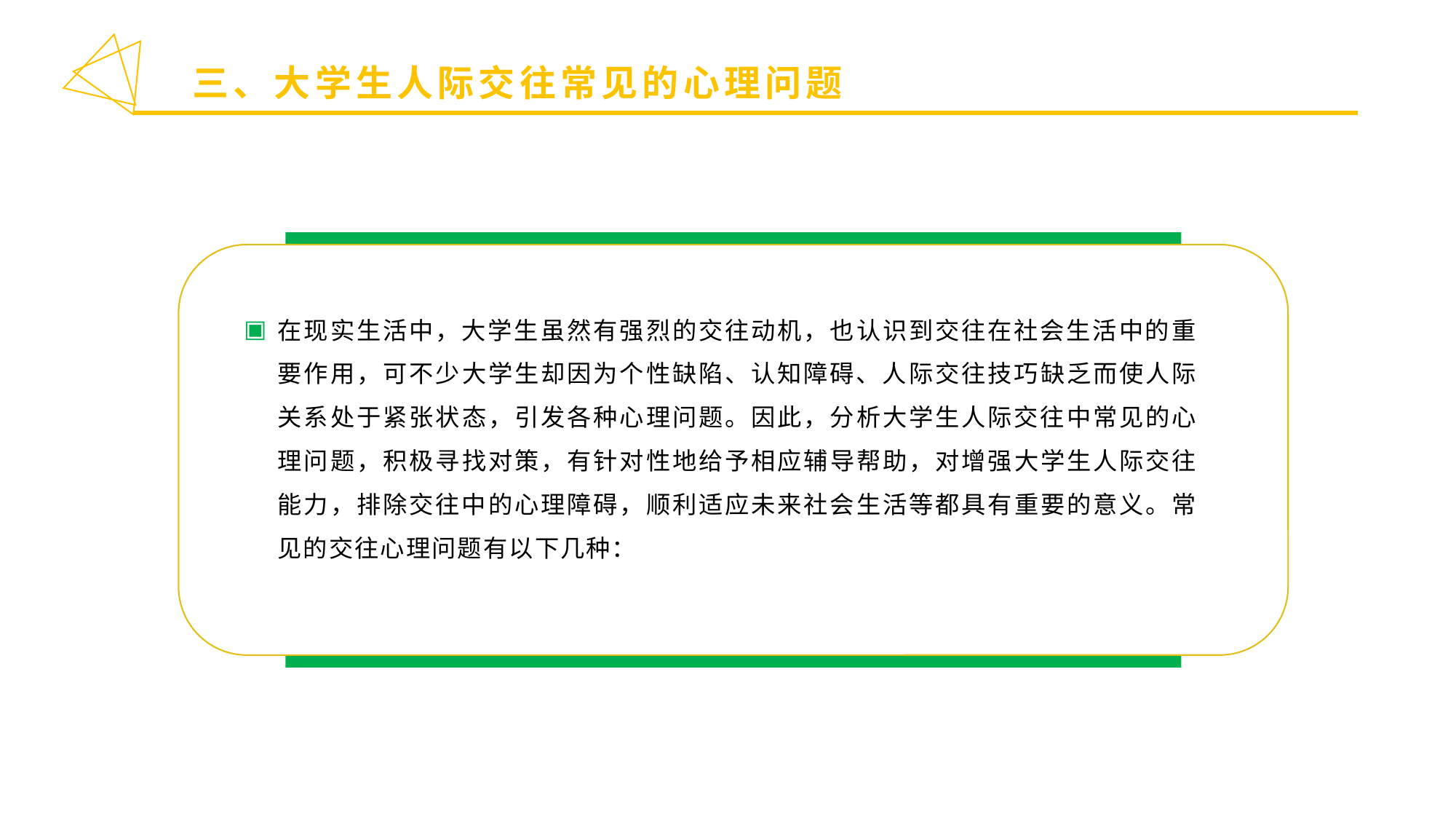

三、大学生人际交往常见的心理问题

在现实生活中，大学生虽然有强烈的交往动机，也认识到交往在社会生活中的重要作用，可不少大学生却因为个性缺陷、认知障碍、人际交往技巧缺乏而使人际关系处于紧张状态，引发各种心理问题。因此，分析大学生人际交往中常见的心理问题，积极寻找对策，有针对性地给予相应辅导帮助，对增强大学生人际交往能力，排除交往中的心理障碍，顺利适应未来社会生活等都具有重要的意义。常见的交往心理问题有以下几种：